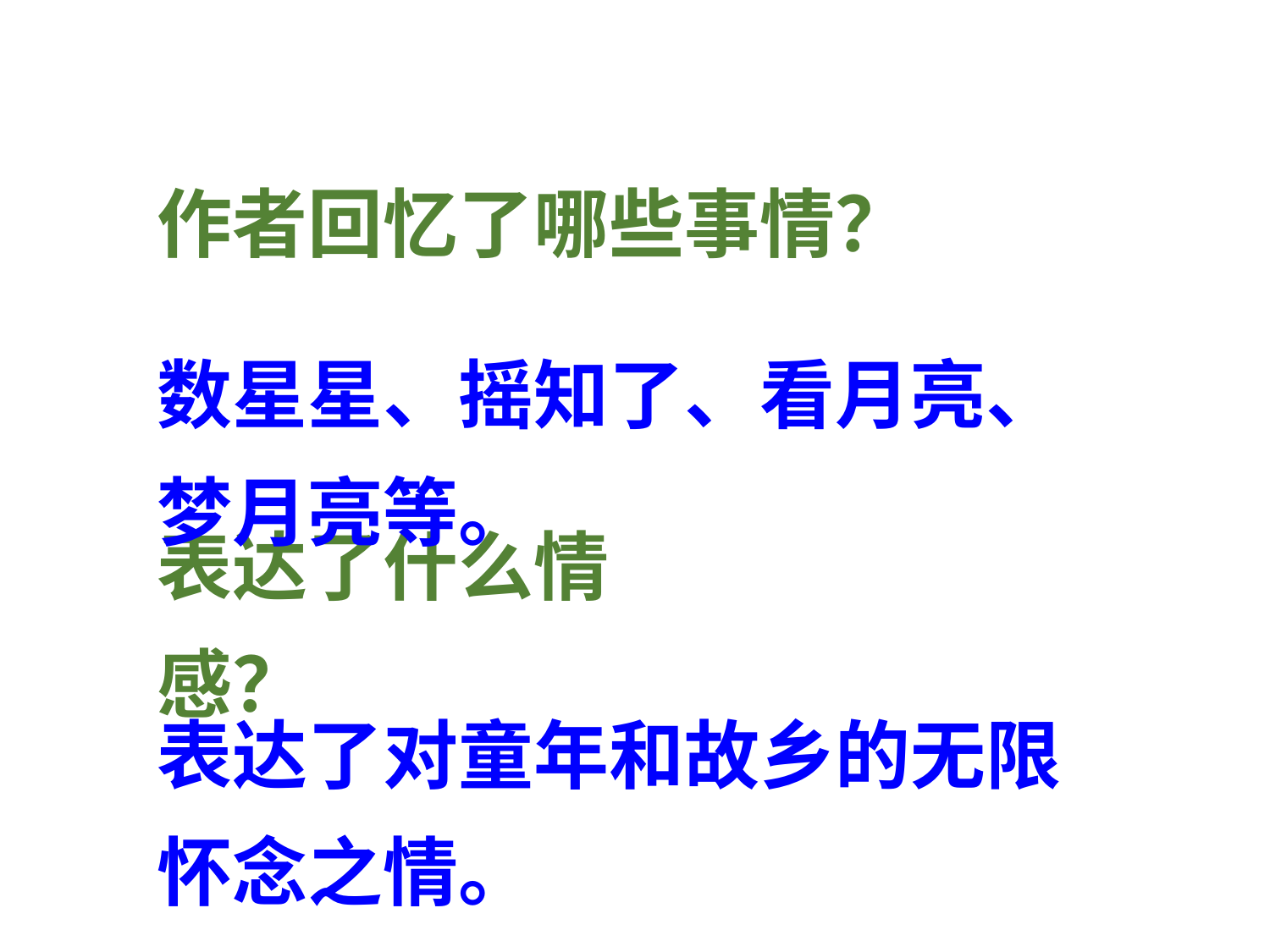

作者回忆了哪些事情？
数星星、摇知了、看月亮、梦月亮等。
表达了什么情感？
表达了对童年和故乡的无限怀念之情。